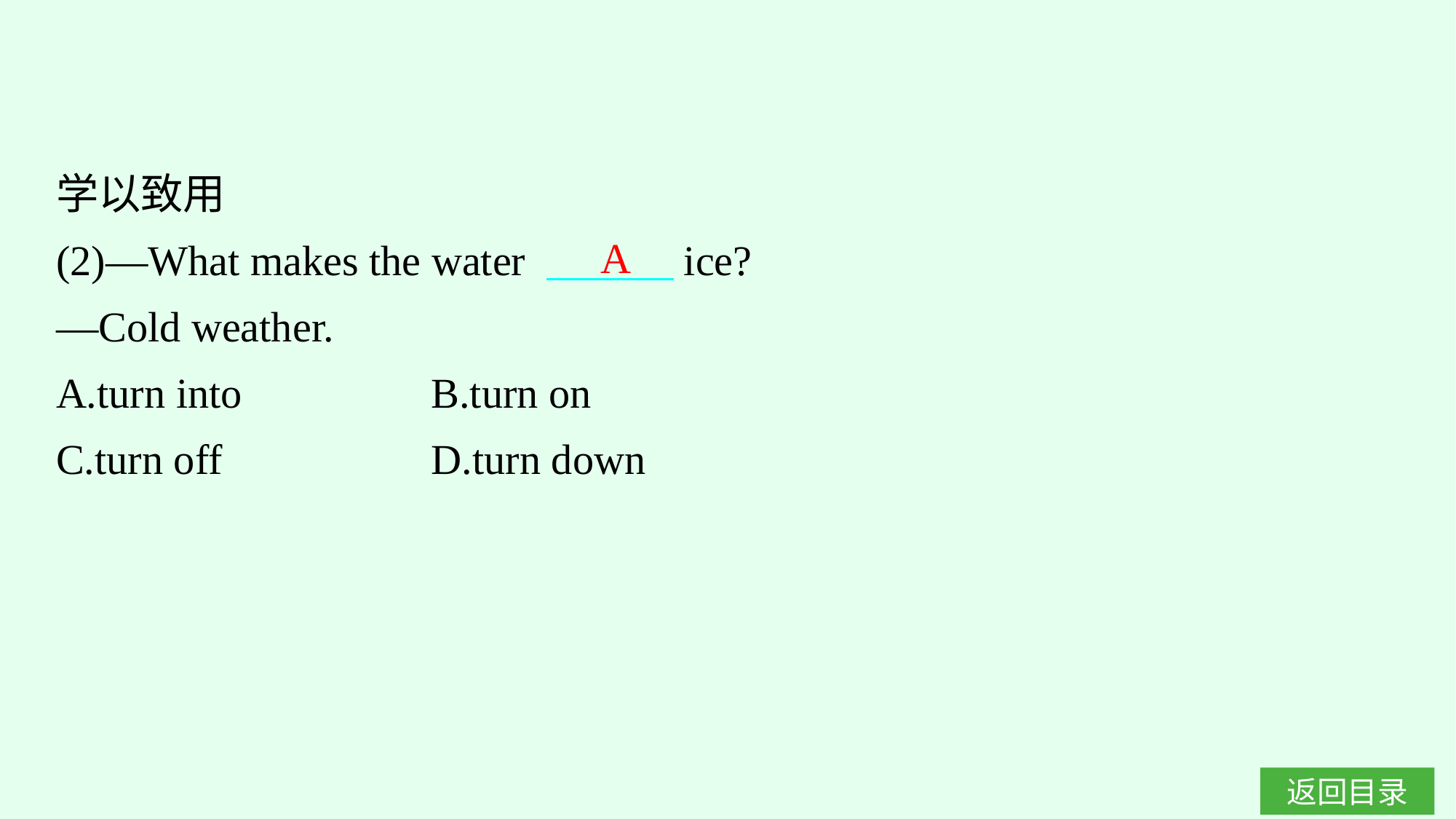

学以致用
(2)—What makes the water 　　　ice?
—Cold weather.
A.turn into　　　　	B.turn on
C.turn off		D.turn down
A